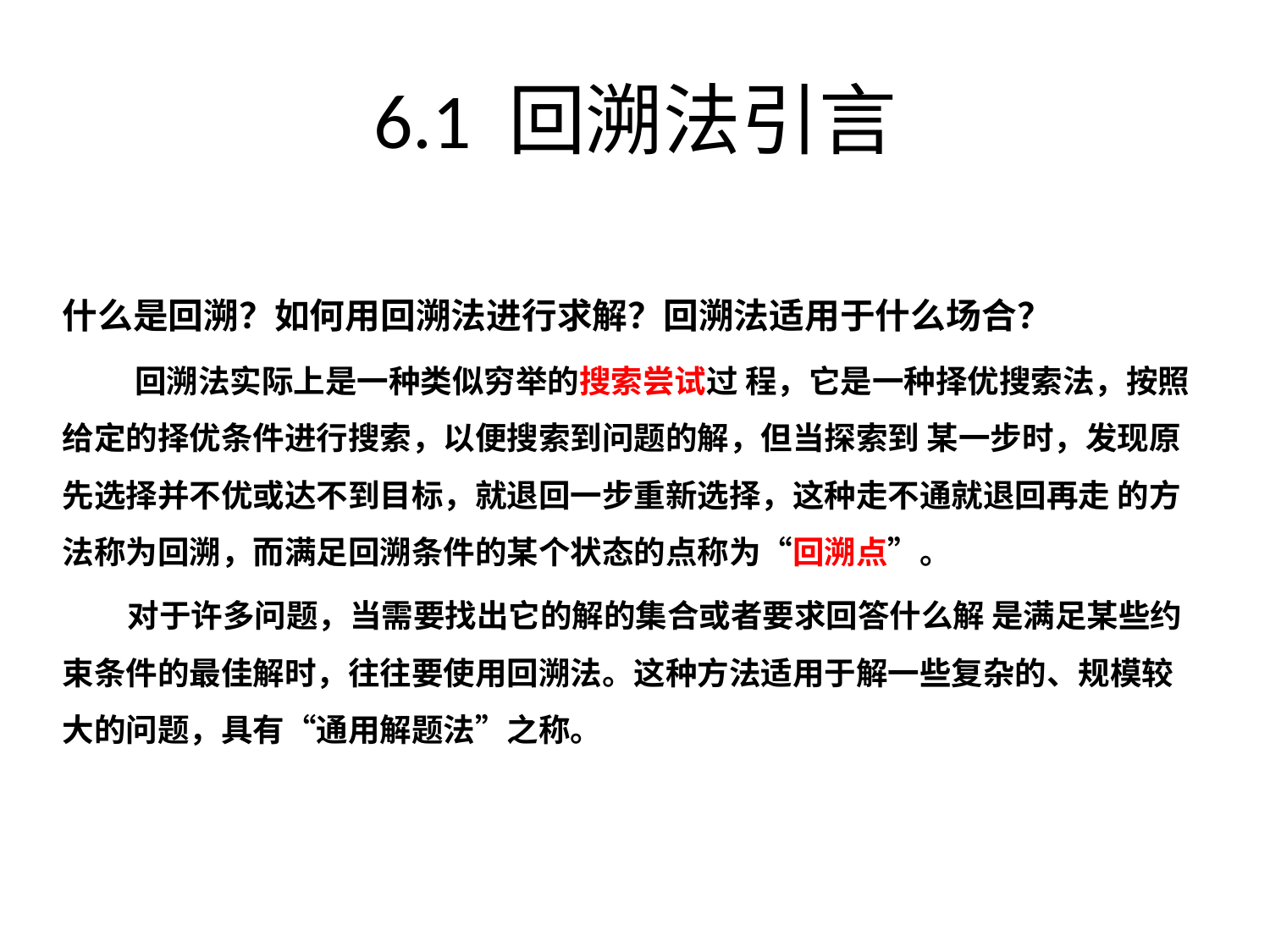

# 6.1 回溯法引言
什么是回溯？如何用回溯法进行求解？回溯法适用于什么场合？
         回溯法实际上是一种类似穷举的搜索尝试过 程，它是一种择优搜索法，按照给定的择优条件进行搜索，以便搜索到问题的解，但当探索到 某一步时，发现原先选择并不优或达不到目标，就退回一步重新选择，这种走不通就退回再走 的方法称为回溯，而满足回溯条件的某个状态的点称为“回溯点”。
        对于许多问题，当需要找出它的解的集合或者要求回答什么解 是满足某些约束条件的最佳解时，往往要使用回溯法。这种方法适用于解一些复杂的、规模较 大的问题，具有“通用解题法”之称。